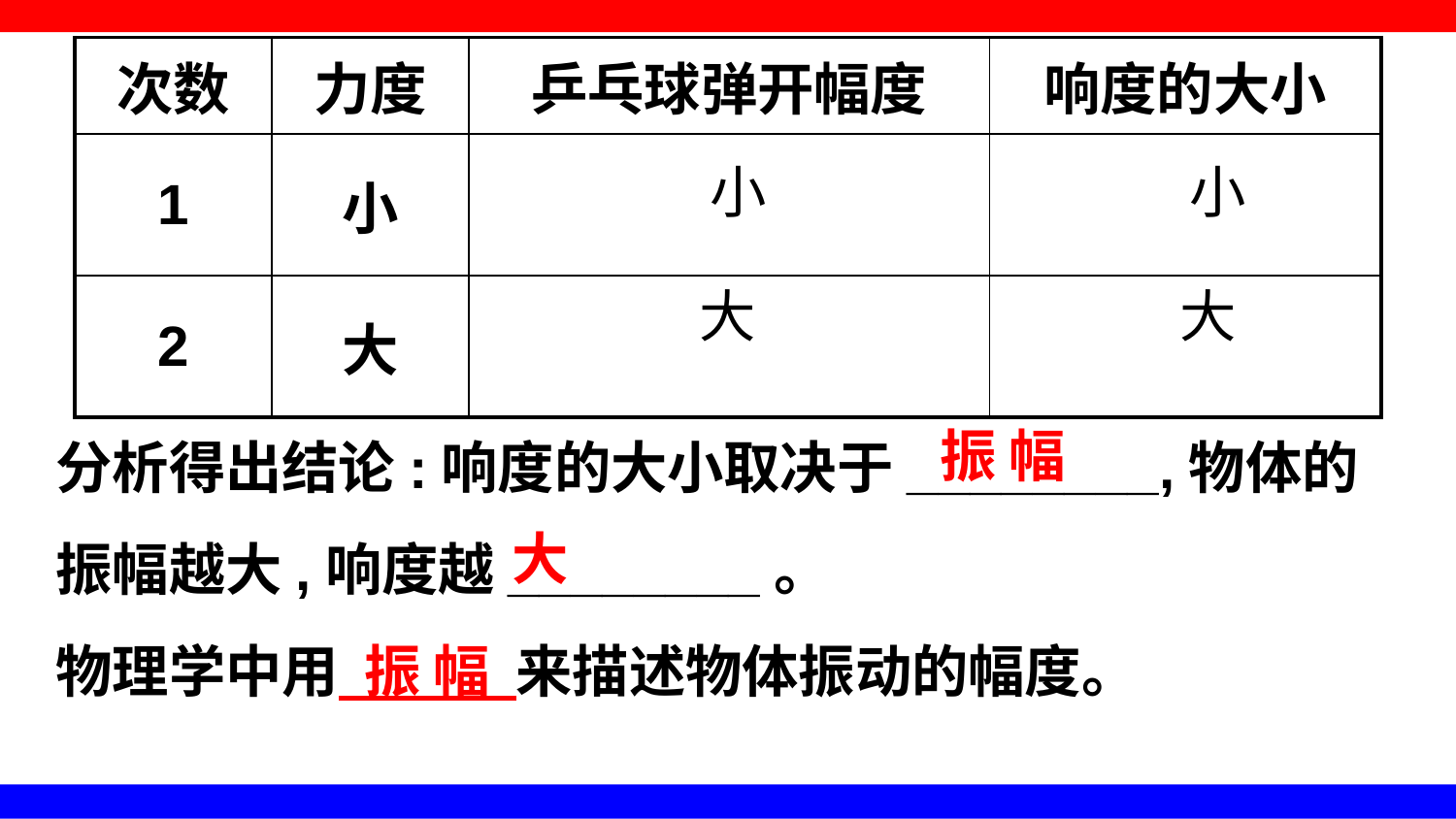

| 次数 | 力度 | 乒乓球弹开幅度 | 响度的大小 |
| --- | --- | --- | --- |
| 1 | 小 |  |  |
| 2 | 大 |  |  |
小
小
大
大
分析得出结论:响度的大小取决于________,物体的振幅越大,响度越________。
物理学中用  振 幅  来描述物体振动的幅度。
振 幅
大